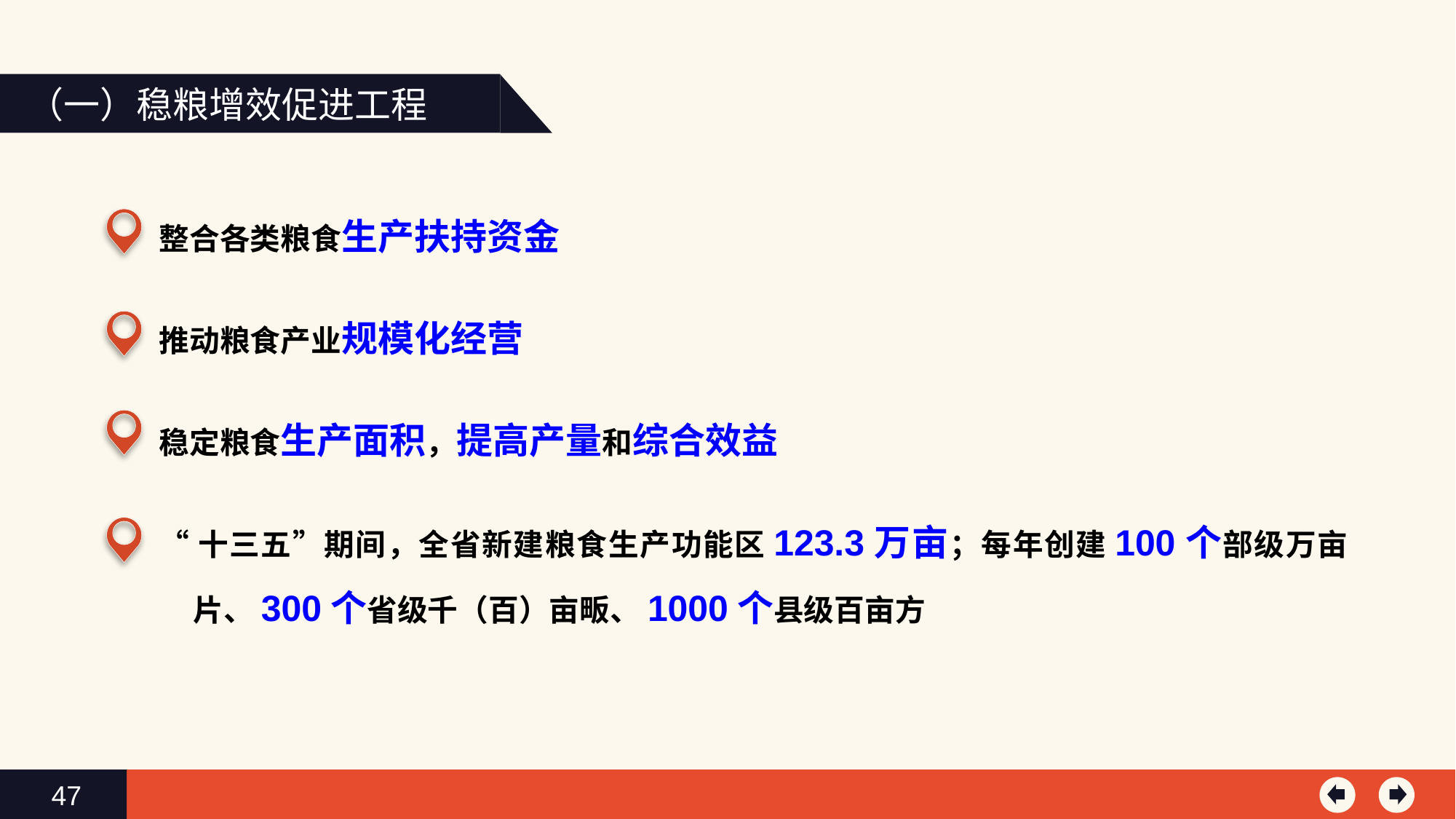

（一）稳粮增效促进工程
整合各类粮食生产扶持资金
推动粮食产业规模化经营
稳定粮食生产面积，提高产量和综合效益
“十三五”期间，全省新建粮食生产功能区123.3万亩；每年创建100个部级万亩片、300个省级千（百）亩畈、1000个县级百亩方

47